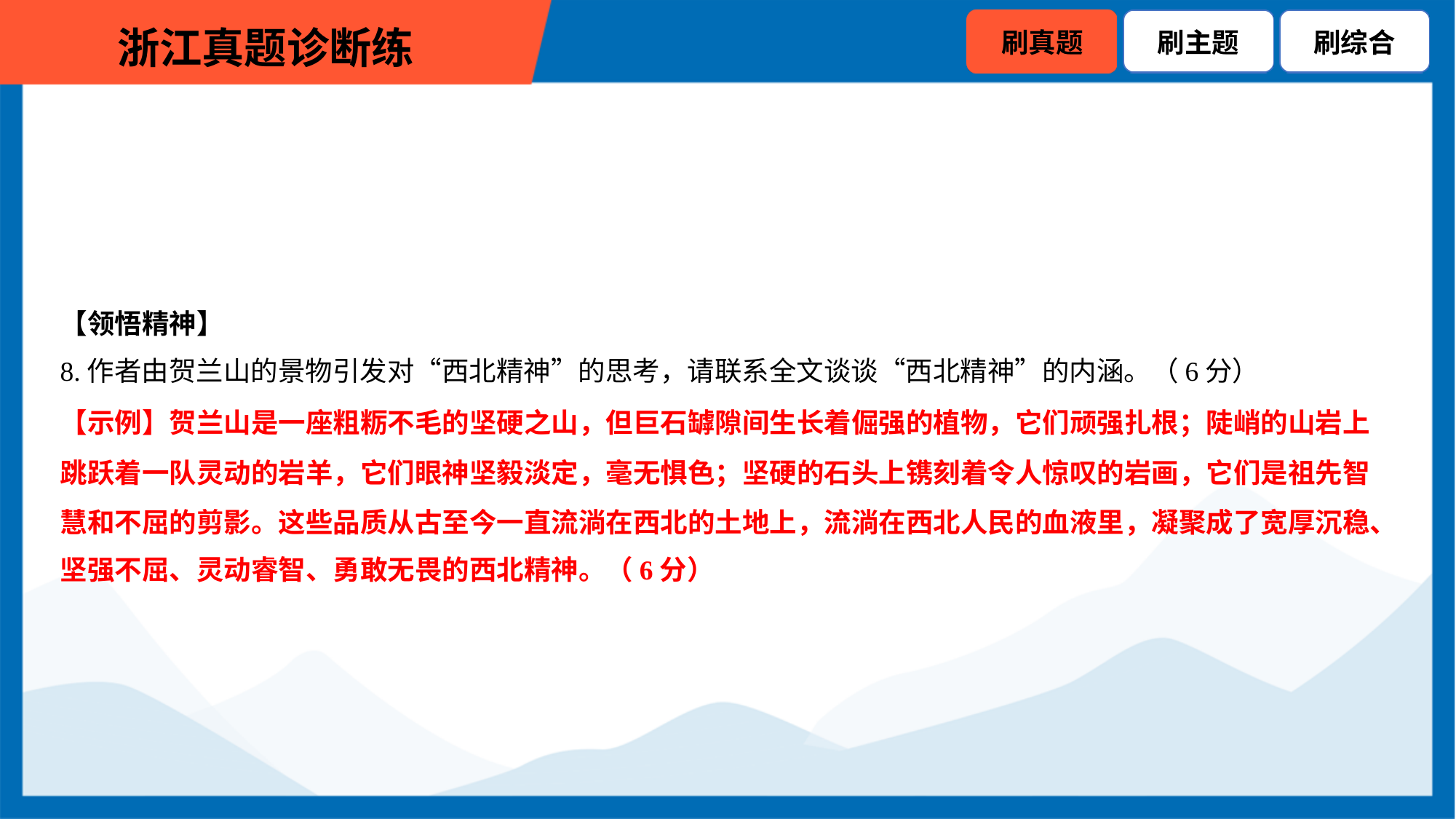

【领悟精神】
8.作者由贺兰山的景物引发对“西北精神”的思考，请联系全文谈谈“西北精神”的内涵。（6分）
【示例】贺兰山是一座粗粝不毛的坚硬之山，但巨石罅隙间生长着倔强的植物，它们顽强扎根；陡峭的山岩上
跳跃着一队灵动的岩羊，它们眼神坚毅淡定，毫无惧色；坚硬的石头上镌刻着令人惊叹的岩画，它们是祖先智
慧和不屈的剪影。这些品质从古至今一直流淌在西北的土地上，流淌在西北人民的血液里，凝聚成了宽厚沉稳、
坚强不屈、灵动睿智、勇敢无畏的西北精神。（6分）